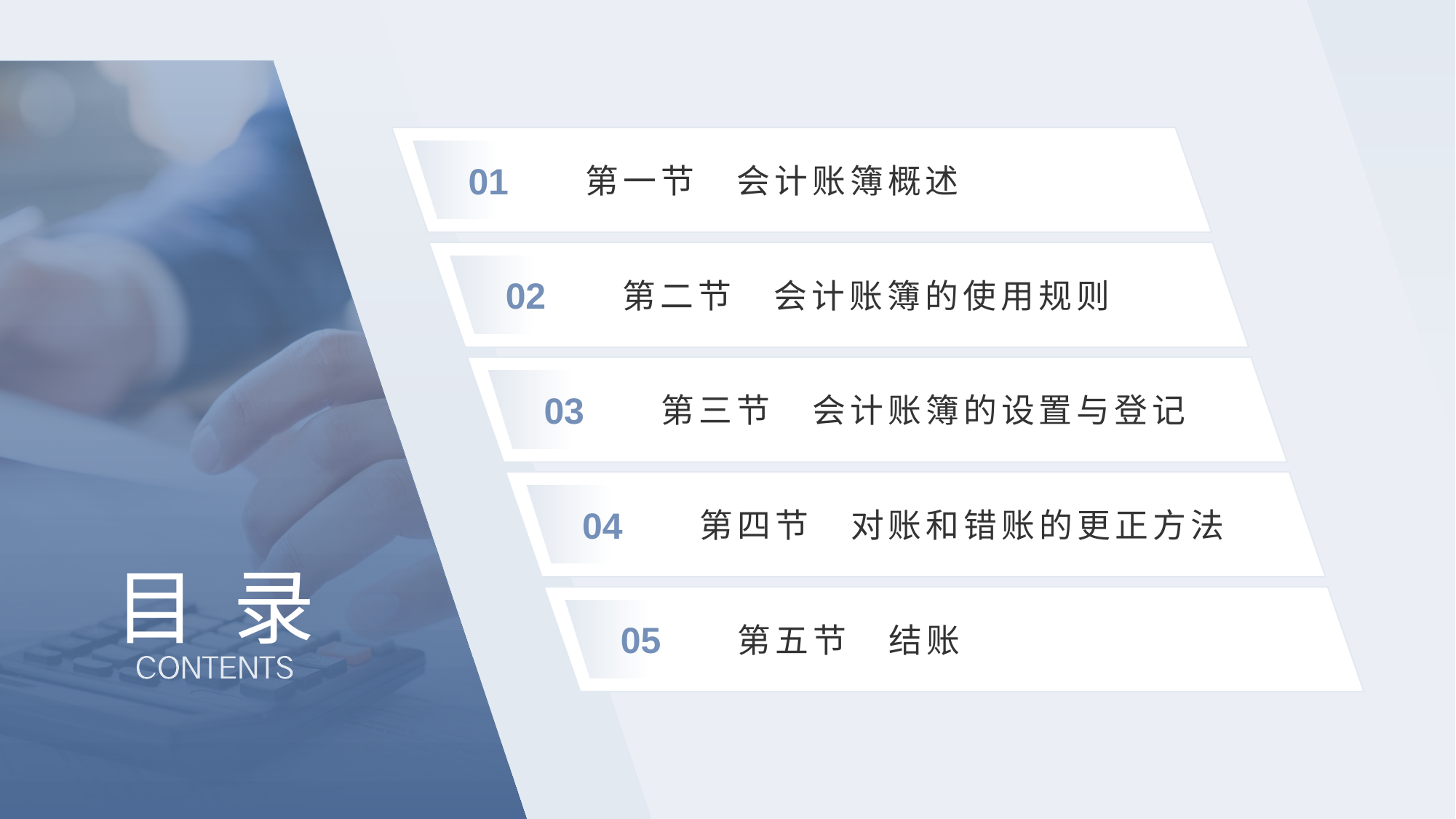

01
第一节　会计账簿概述

02
第二节　会计账簿的使用规则

03
第三节　会计账簿的设置与登记

04
第四节　对账和错账的更正方法
# 目  录

05
第五节　结账